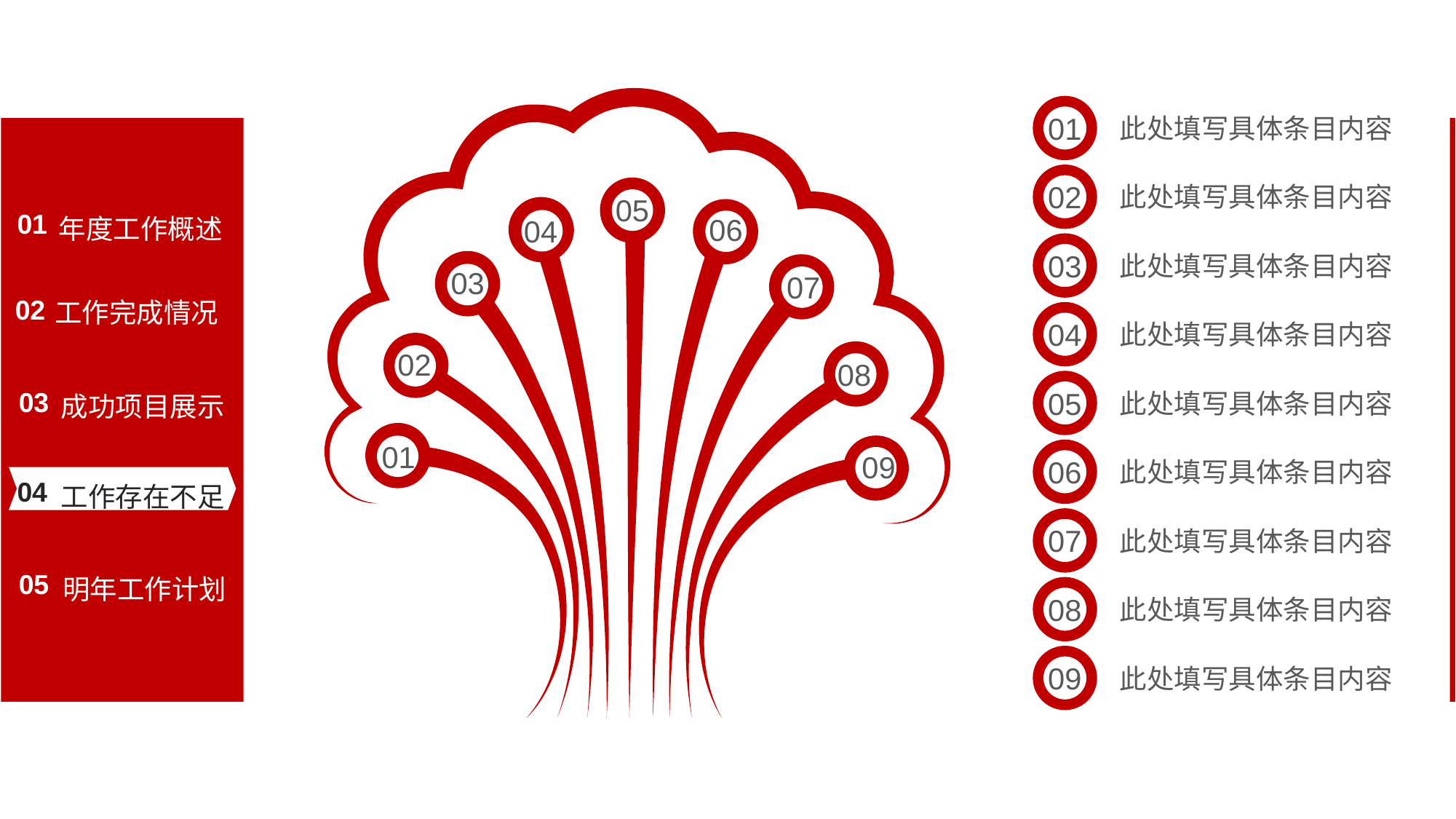

01
此处填写具体条目内容

02
此处填写具体条目内容
05
年度工作概述
01
06
04
03
此处填写具体条目内容
03
07
工作完成情况
02
04
此处填写具体条目内容
02
08
成功项目展示
05
03
此处填写具体条目内容
01
09
06
此处填写具体条目内容
工作存在不足

04
07
此处填写具体条目内容
明年工作计划
05
08
此处填写具体条目内容
09
此处填写具体条目内容